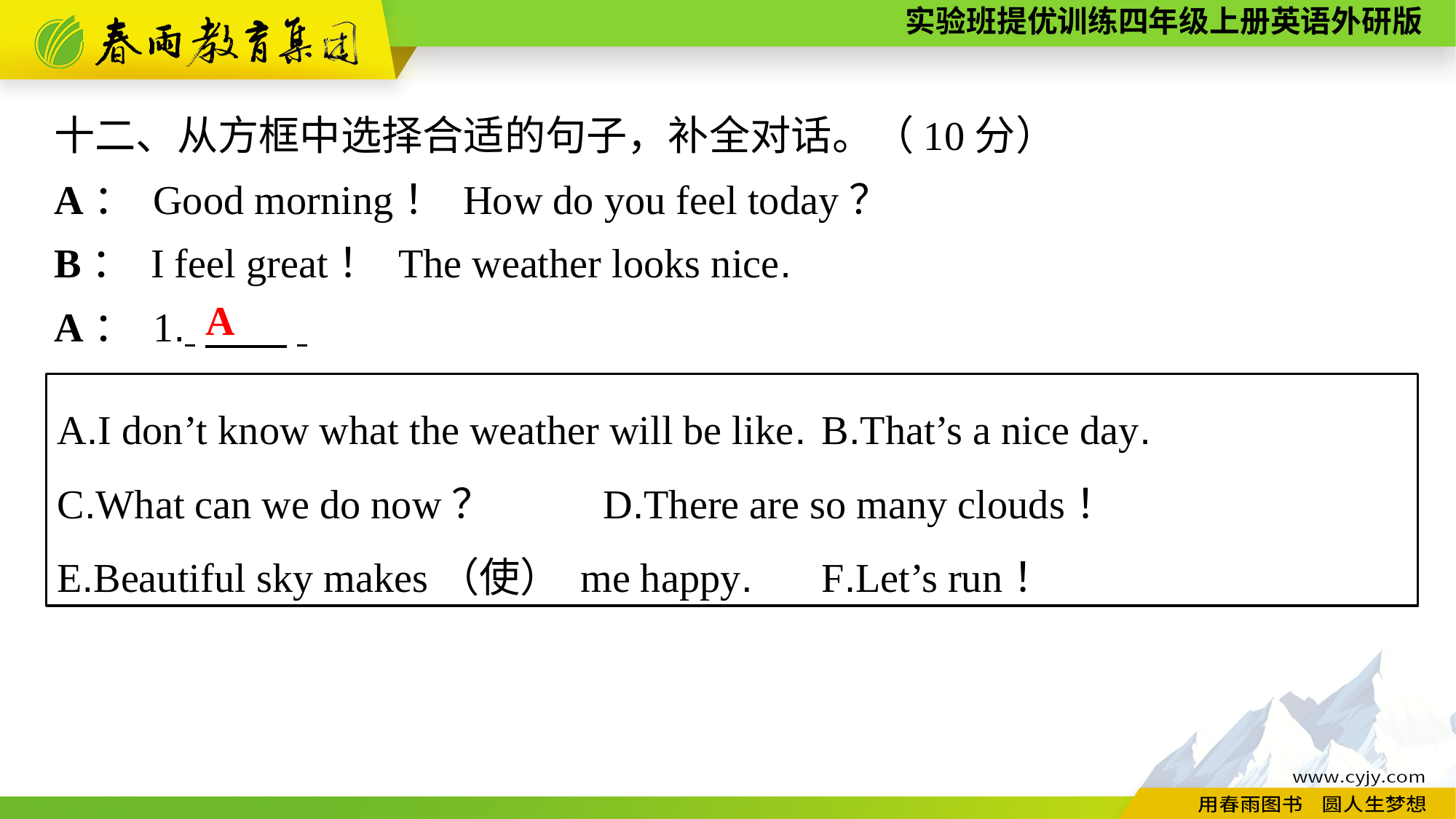

十二、从方框中选择合适的句子，补全对话。（10分）
A： Good morning！ How do you feel today？
B： I feel great！ The weather looks nice.
A： 1. 　　.
A
A.I don’t know what the weather will be like.	B.That’s a nice day.
C.What can we do now？		D.There are so many clouds！
E.Beautiful sky makes（使） me happy.	F.Let’s run！